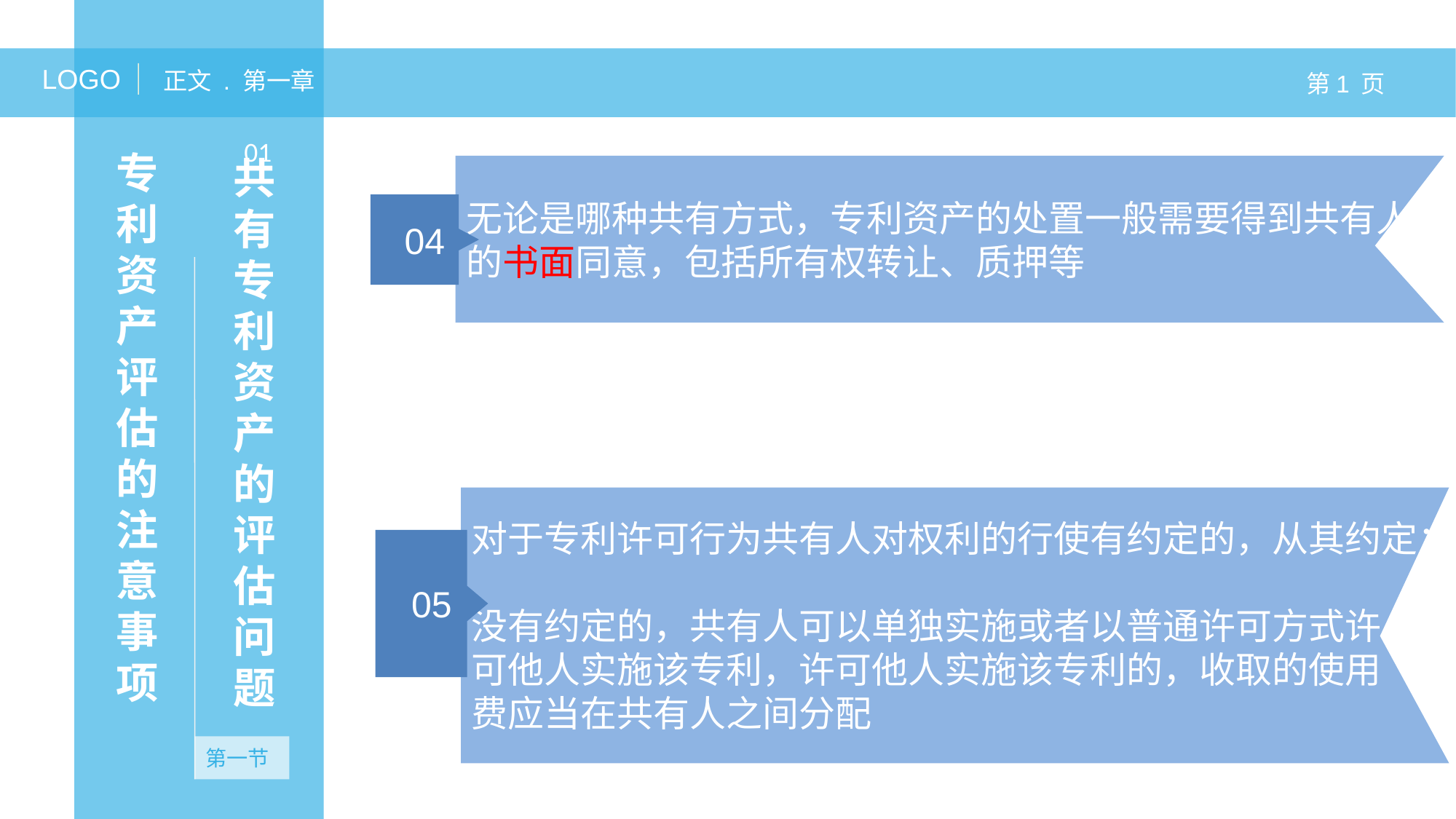

LOGO
正文 . 第一章

第1 页
专利资产评估的注意事项
01
共有专利资产的评估问题
无论是哪种共有方式，专利资产的处置一般需要得到共有人的书面同意，包括所有权转让、质押等
04

对于专利许可行为共有人对权利的行使有约定的，从其约定；

没有约定的，共有人可以单独实施或者以普通许可方式许
可他人实施该专利，许可他人实施该专利的，收取的使用
费应当在共有人之间分配
05
无资产
无资产
第一节